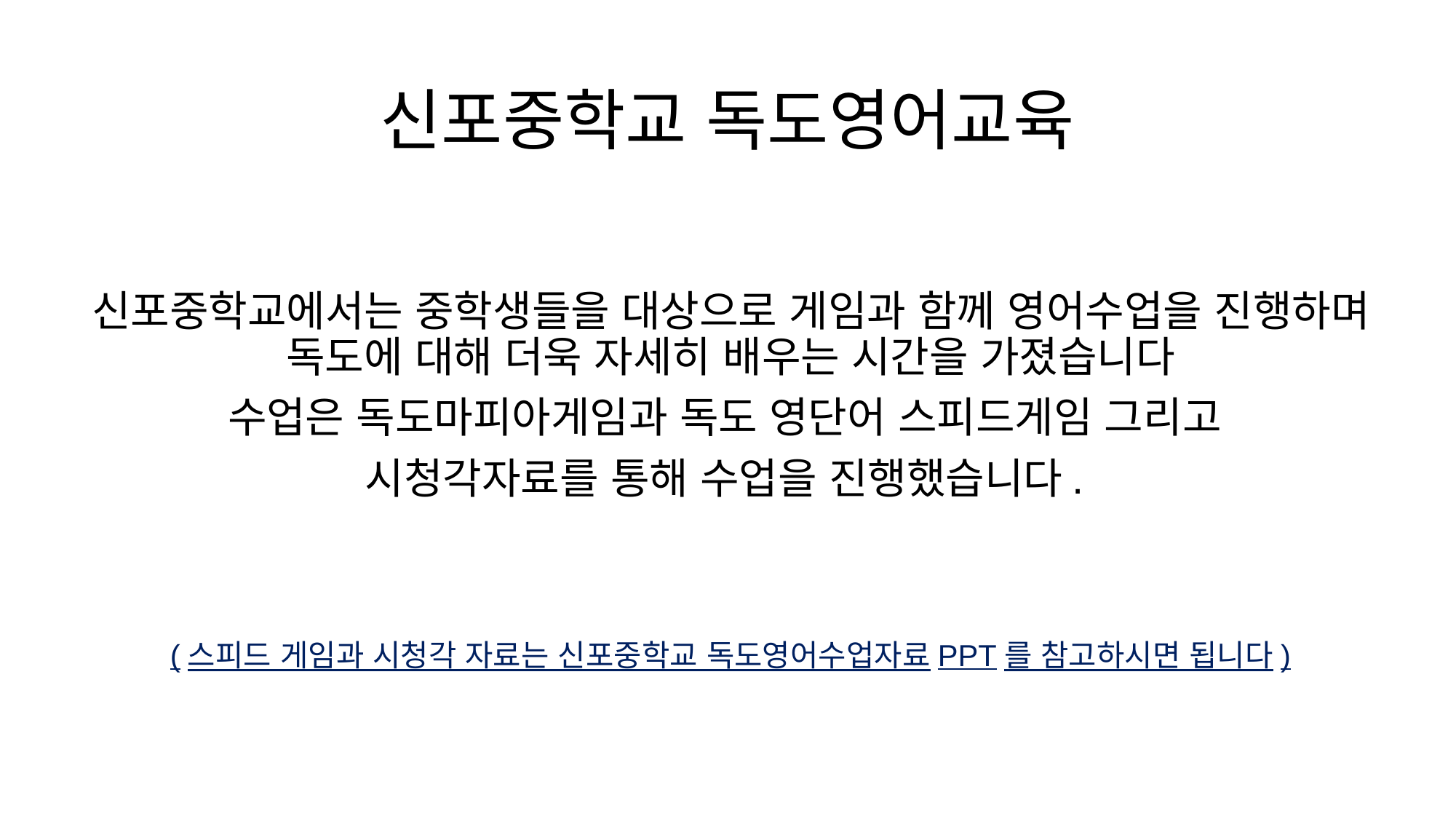

# 신포중학교 독도영어교육

신포중학교에서는 중학생들을 대상으로 게임과 함께 영어수업을 진행하며 독도에 대해 더욱 자세히 배우는 시간을 가졌습니다
수업은 독도마피아게임과 독도 영단어 스피드게임 그리고
시청각자료를 통해 수업을 진행했습니다.

(스피드 게임과 시청각 자료는 신포중학교 독도영어수업자료PPT를 참고하시면 됩니다)